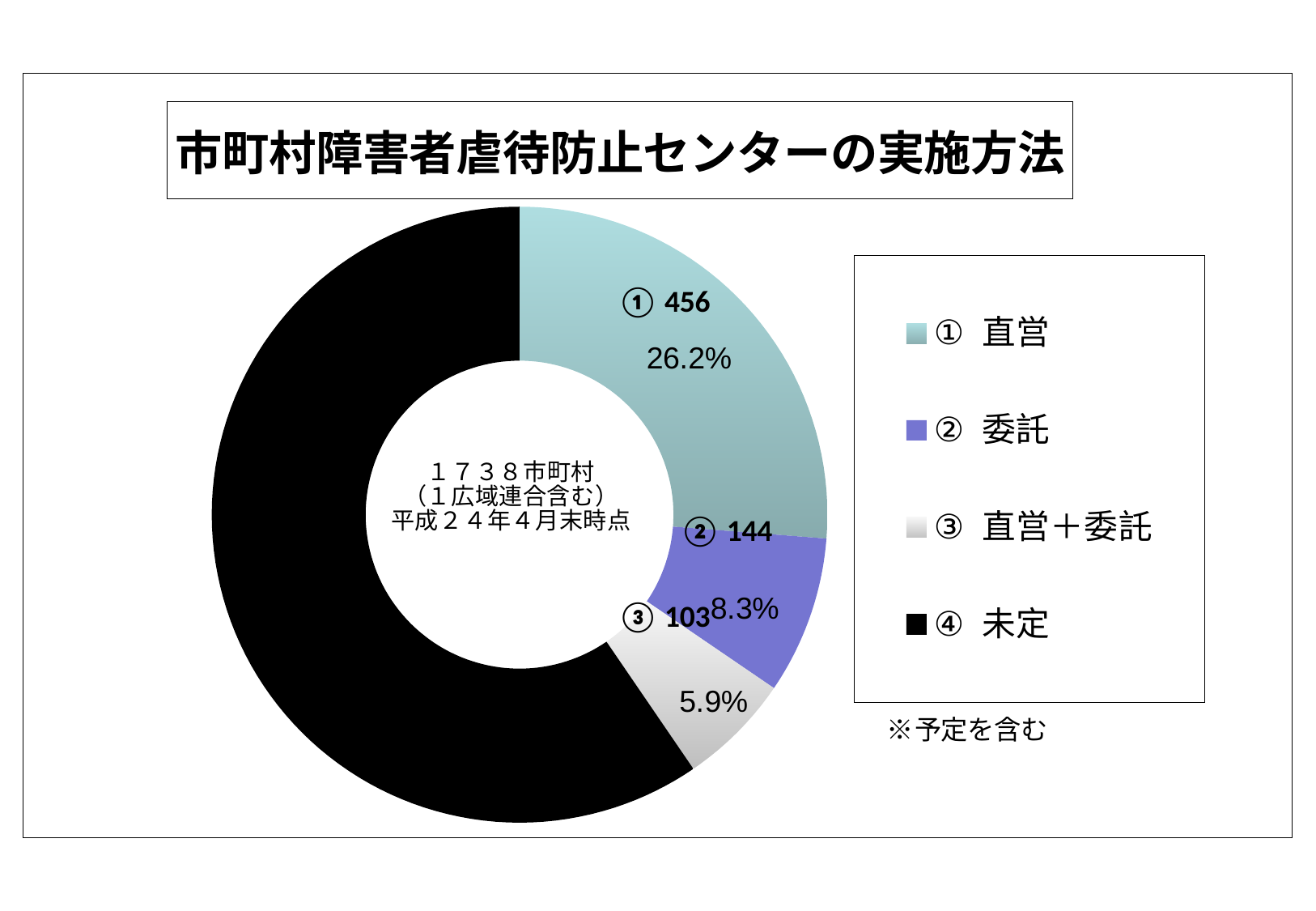

### Chart: 市町村障害者虐待防止センターの実施方法

| Category |  |
|---|---|
| ① 直営 | 0.2623705408515538 |
| ② 委託 | 0.08285385500575373 |
| ③ 直営＋委託 | 0.05926352128883788 |
| ④ 未定 | 0.5955120828538534 |